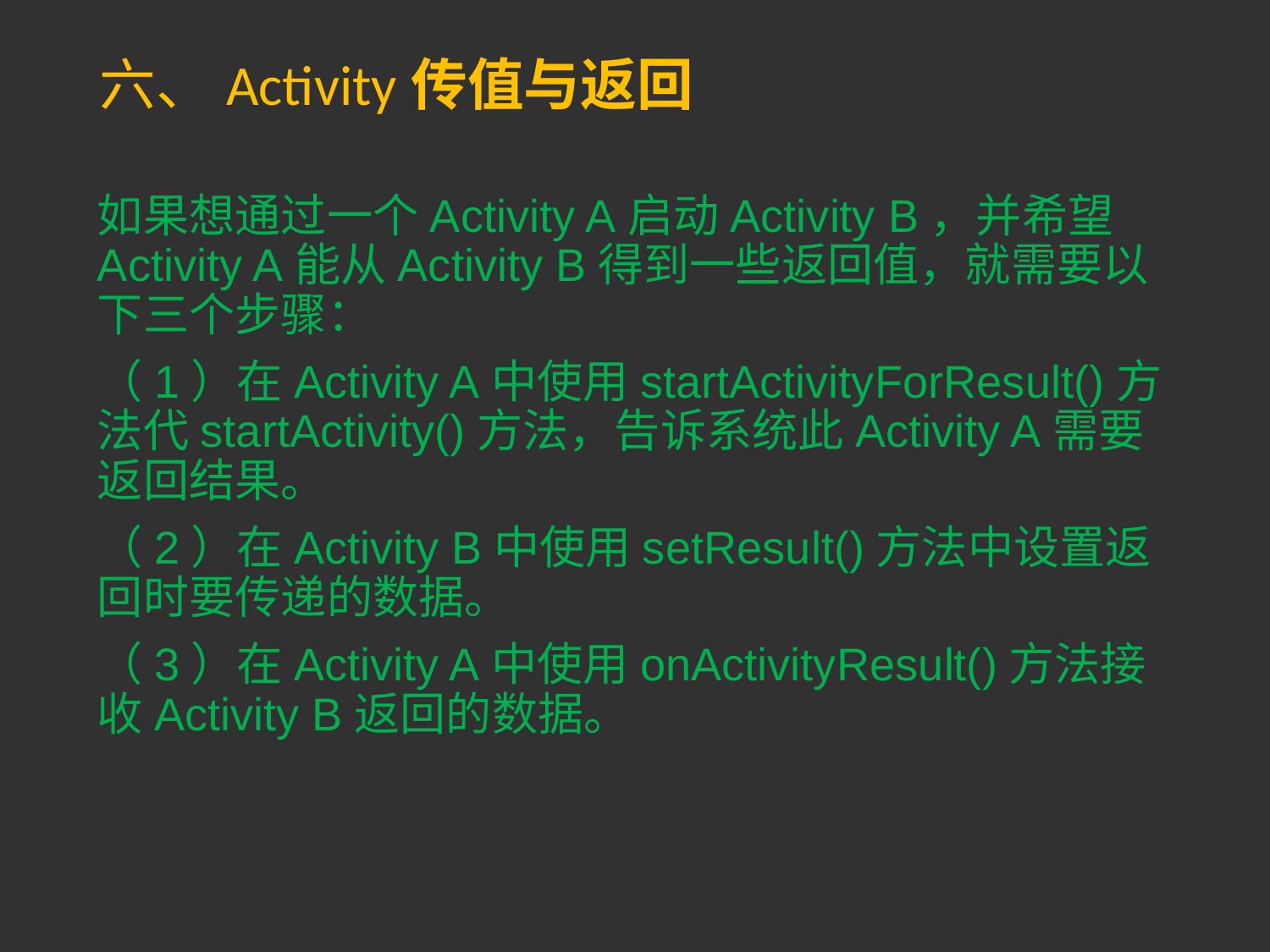

# 六、Activity传值与返回
如果想通过一个Activity A启动Activity B，并希望Activity A能从Activity B得到一些返回值，就需要以下三个步骤：
（1）在Activity A中使用startActivityForResult()方法代startActivity()方法，告诉系统此Activity A需要返回结果。
（2）在Activity B中使用setResult()方法中设置返回时要传递的数据。
（3）在Activity A中使用onActivityResult()方法接收Activity B返回的数据。